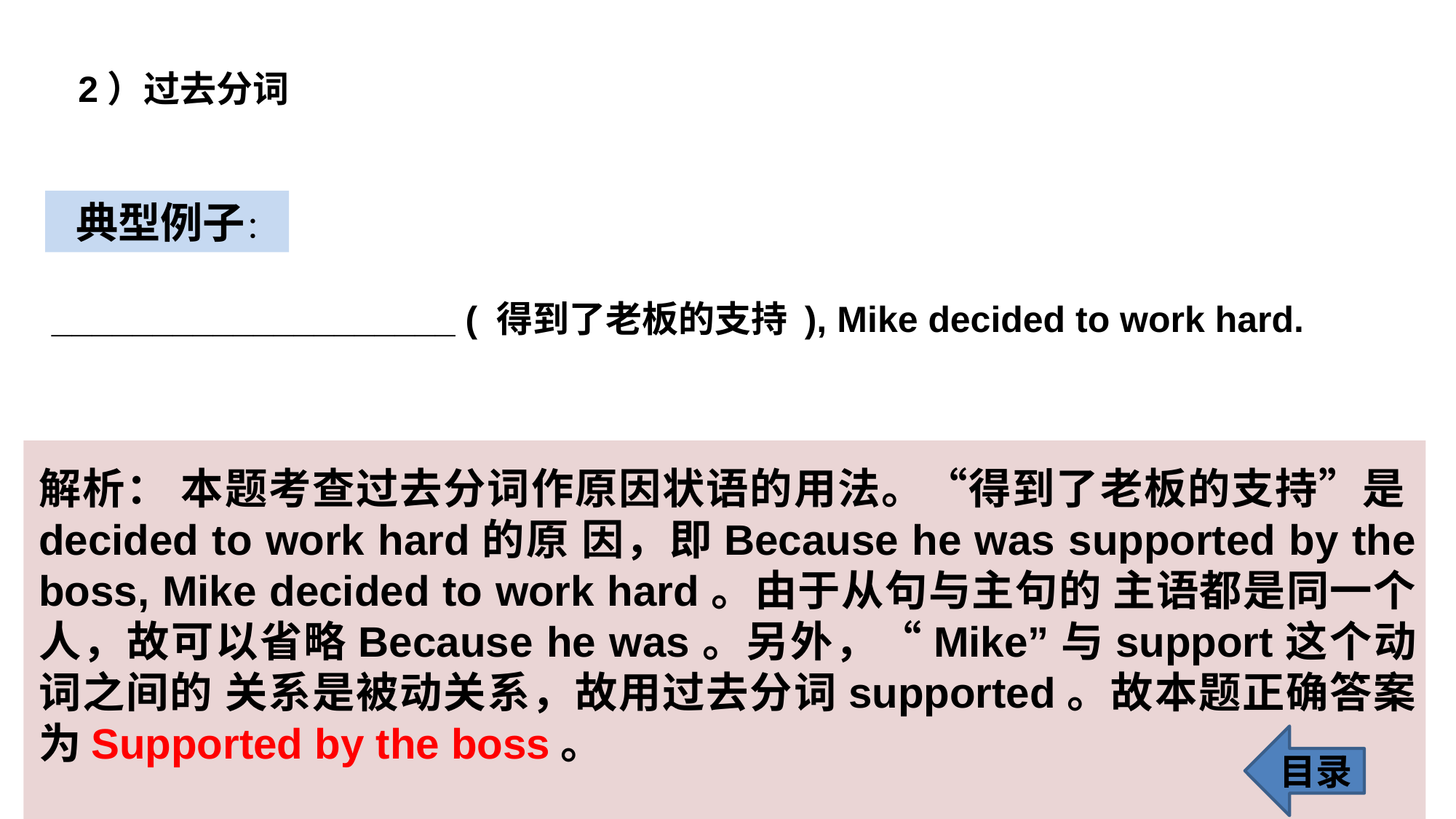

2）过去分词
 典型例子：
    ____________________ ( 得到了老板的支持 ), Mike decided to work hard.

解析： 本题考查过去分词作原因状语的用法。“得到了老板的支持”是decided to work hard的原 因，即Because he was supported by the boss, Mike decided to work hard。由于从句与主句的 主语都是同一个人，故可以省略Because he was。另外，“Mike”与support这个动词之间的 关系是被动关系，故用过去分词supported。故本题正确答案为Supported by the boss。
目录
11